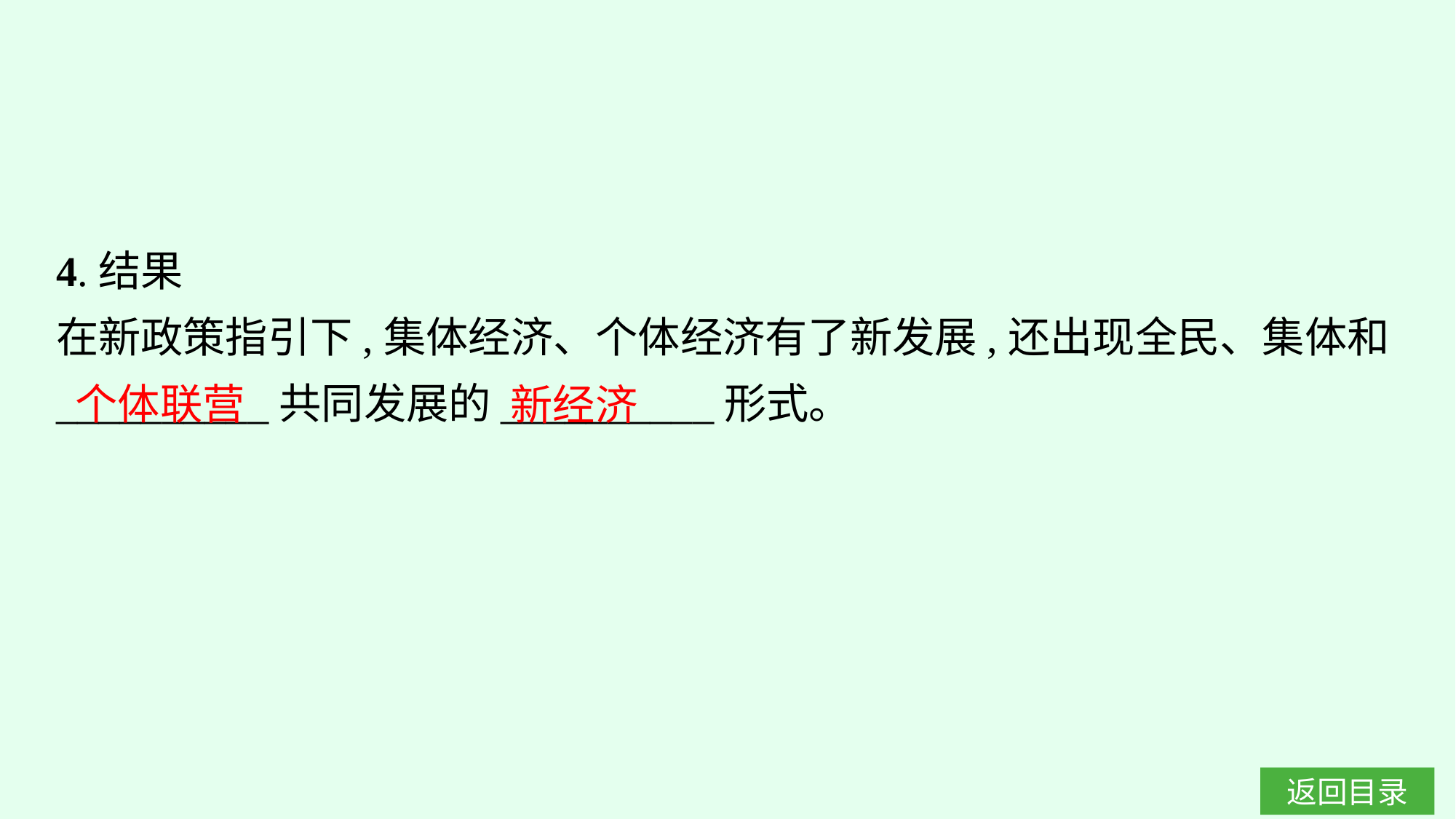

4.结果
在新政策指引下,集体经济、个体经济有了新发展,还出现全民、集体和__________共同发展的__________形式。
个体联营
新经济